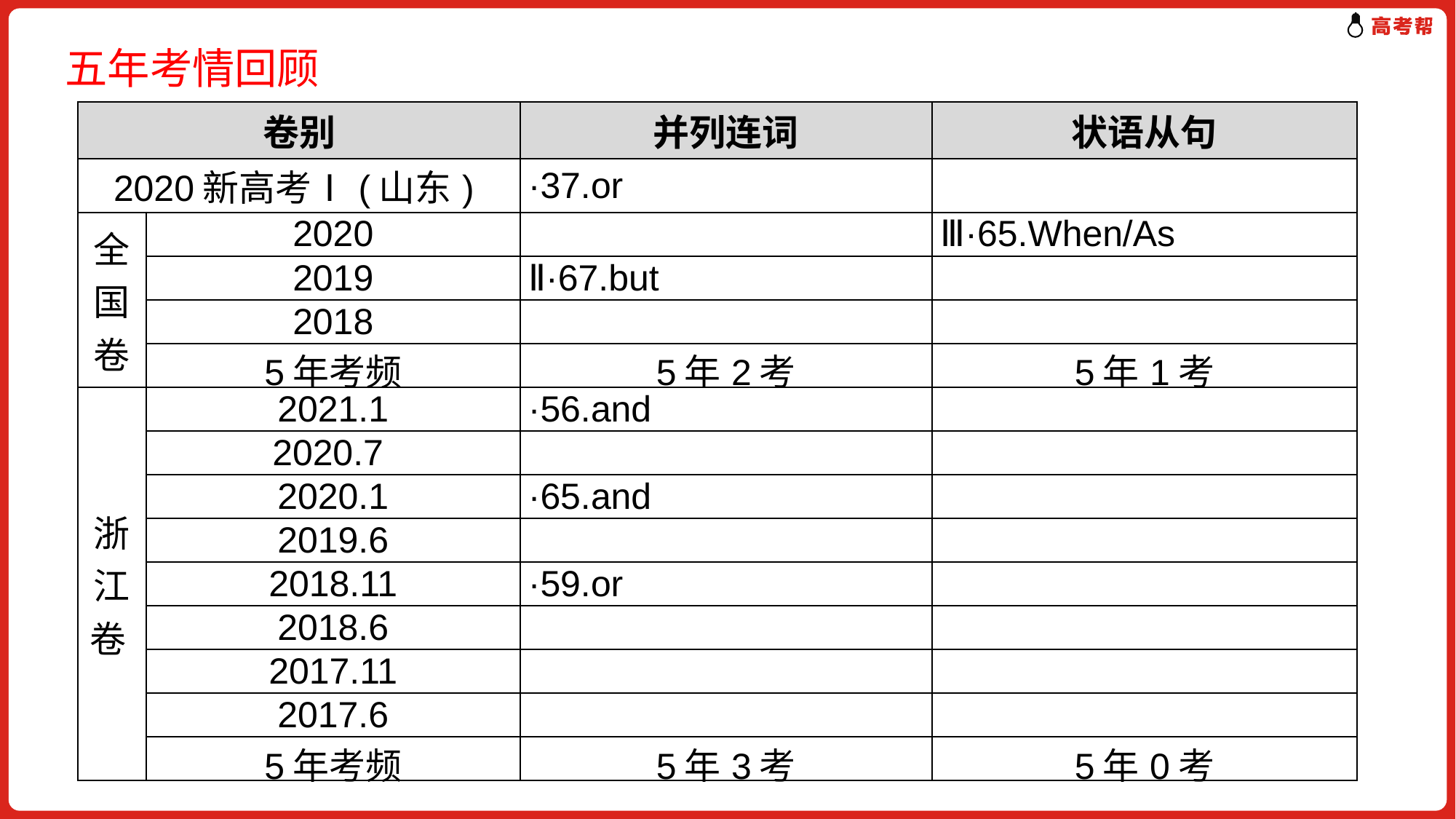

五年考情回顾
| 卷别 |  | 并列连词 | 状语从句 |
| --- | --- | --- | --- |
| 2020新高考Ⅰ(山东) |  | ·37.or |  |
| 全国卷 | 2020 |  | Ⅲ·65.When/As |
|  | 2019 | Ⅱ·67.but |  |
|  | 2018 |  |  |
|  | 5年考频 | 5年2考 | 5年1考 |
| 浙江卷 | 2021.1 | ·56.and |  |
|  | 2020.7 |  |  |
|  | 2020.1 | ·65.and |  |
|  | 2019.6 |  |  |
|  | 2018.11 | ·59.or |  |
|  | 2018.6 |  |  |
|  | 2017.11 |  |  |
|  | 2017.6 |  |  |
|  | 5年考频 | 5年3考 | 5年0考 |